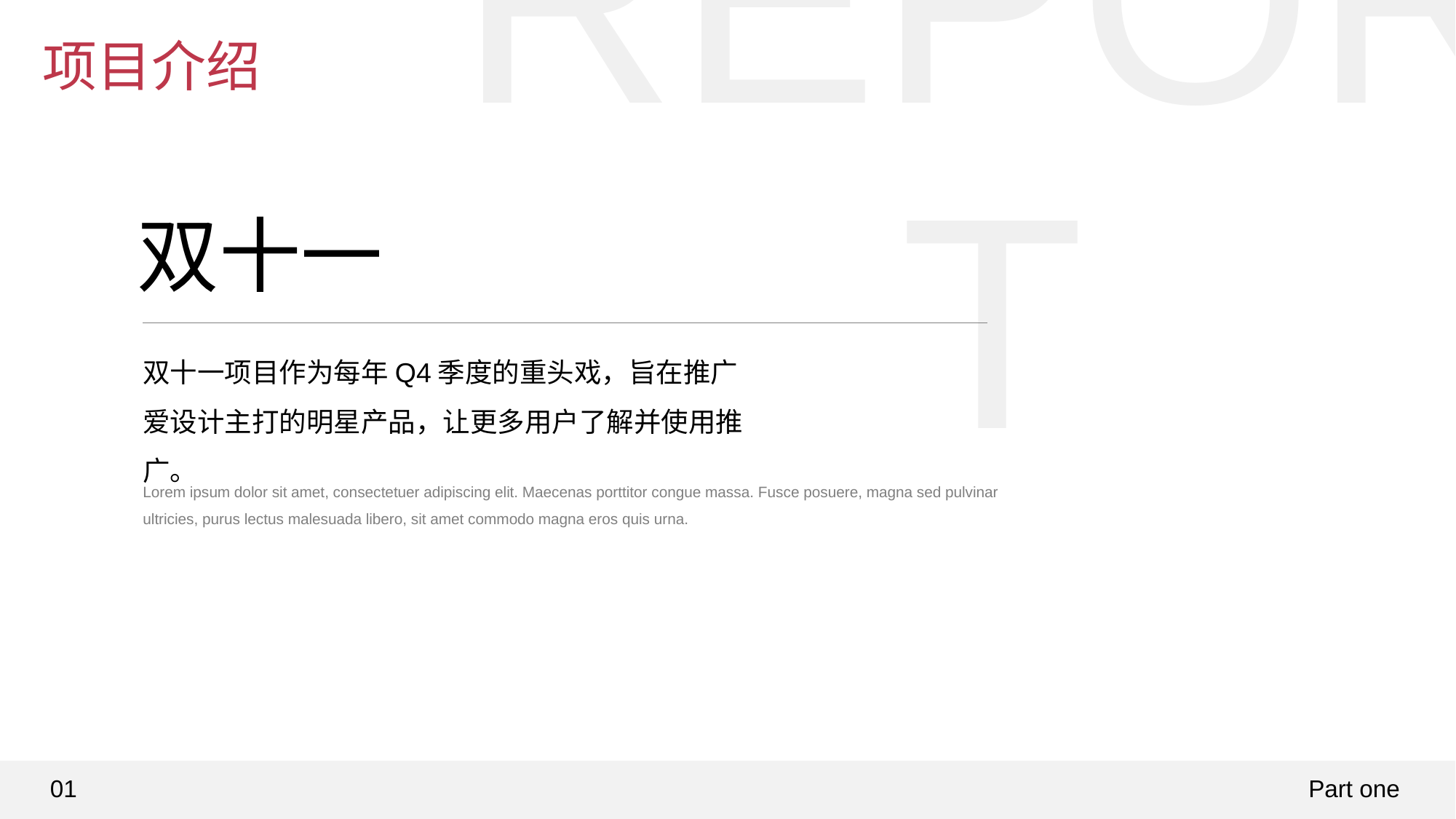

REPORT
项目介绍
双十一
双十一项目作为每年Q4季度的重头戏，旨在推广爱设计主打的明星产品，让更多用户了解并使用推广。
Lorem ipsum dolor sit amet, consectetuer adipiscing elit. Maecenas porttitor congue massa. Fusce posuere, magna sed pulvinar ultricies, purus lectus malesuada libero, sit amet commodo magna eros quis urna.

01
Part one